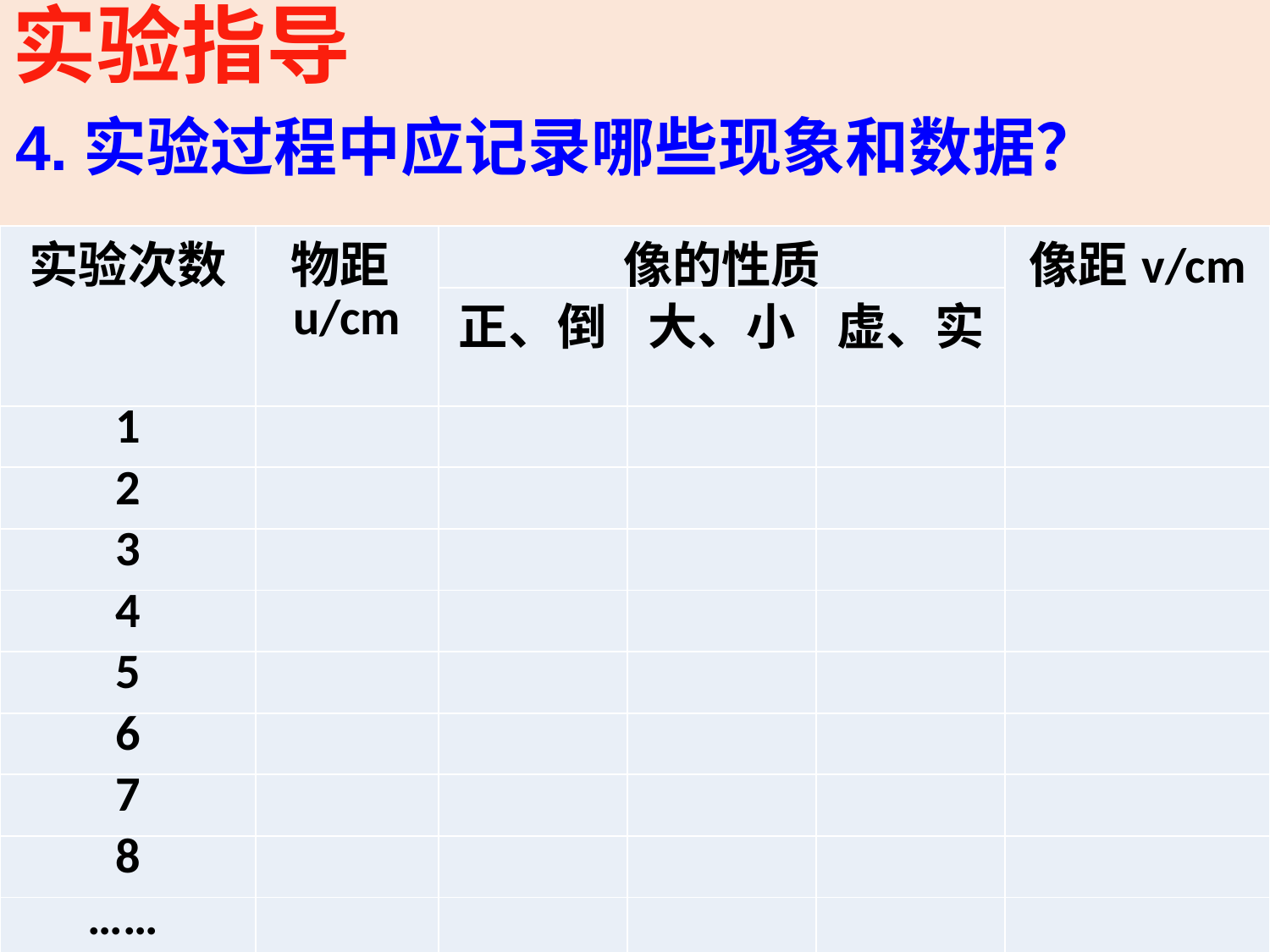

实验指导
4.实验过程中应记录哪些现象和数据？
| 实验次数 | 物距u/cm | 像的性质 |  |  | 像距v/cm |
| --- | --- | --- | --- | --- | --- |
|  |  | 正、倒 | 大、小 | 虚、实 |  |
| 1 |  |  |  |  |  |
| 2 |  |  |  |  |  |
| 3 |  |  |  |  |  |
| 4 |  |  |  |  |  |
| 5 |  |  |  |  |  |
| 6 |  |  |  |  |  |
| 7 |  |  |  |  |  |
| 8 |  |  |  |  |  |
| …… |  |  |  |  |  |